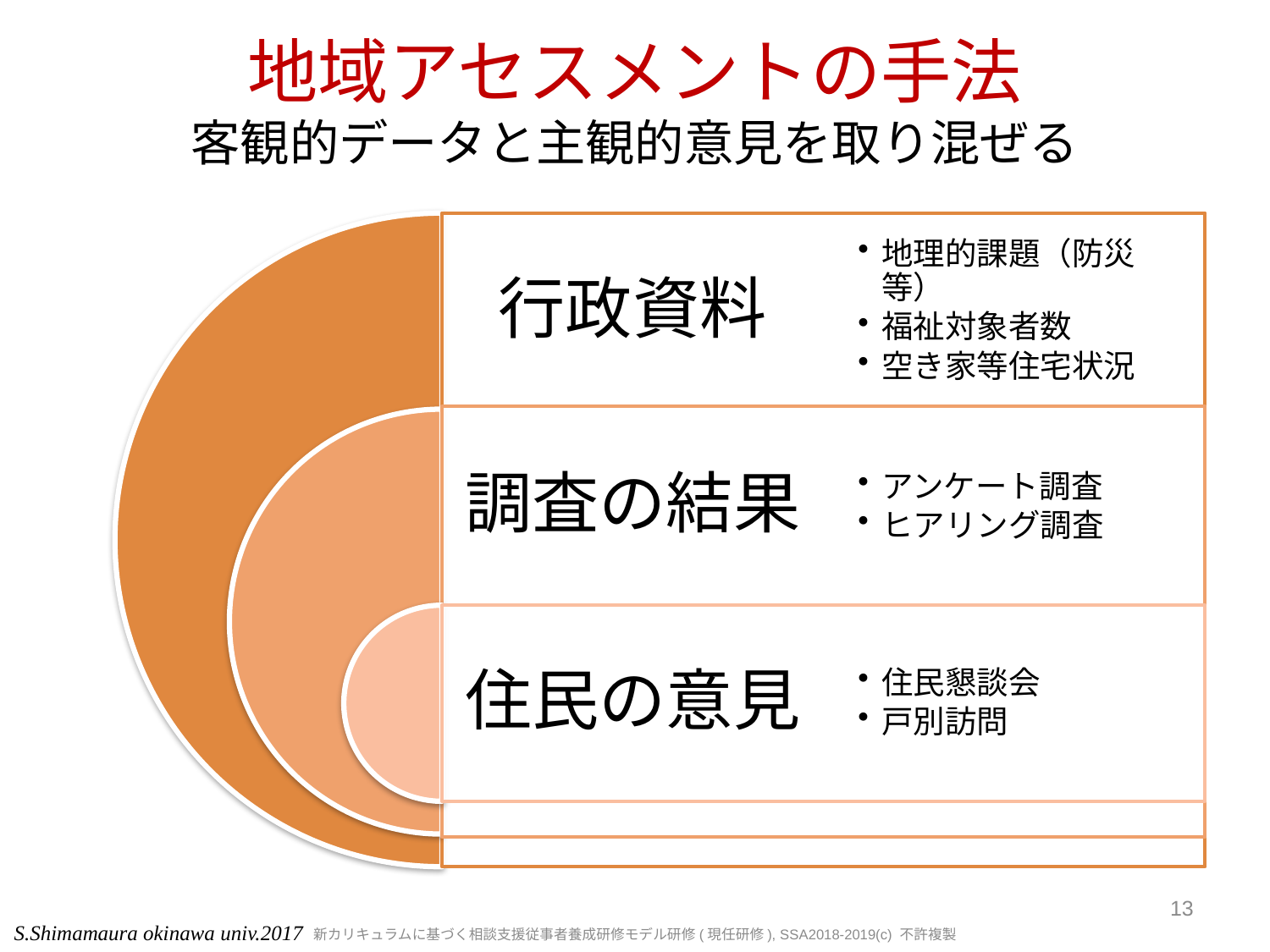

地域アセスメントの手法
客観的データと主観的意見を取り混ぜる
行政資料
調査の結果
住民の意見
地理的課題（防災等）
福祉対象者数
空き家等住宅状況
アンケート調査
ヒアリング調査
住民懇談会
戸別訪問
13
S.Shimamaura okinawa univ.2017
新カリキュラムに基づく相談支援従事者養成研修モデル研修(現任研修), SSA2018-2019(c) 不許複製